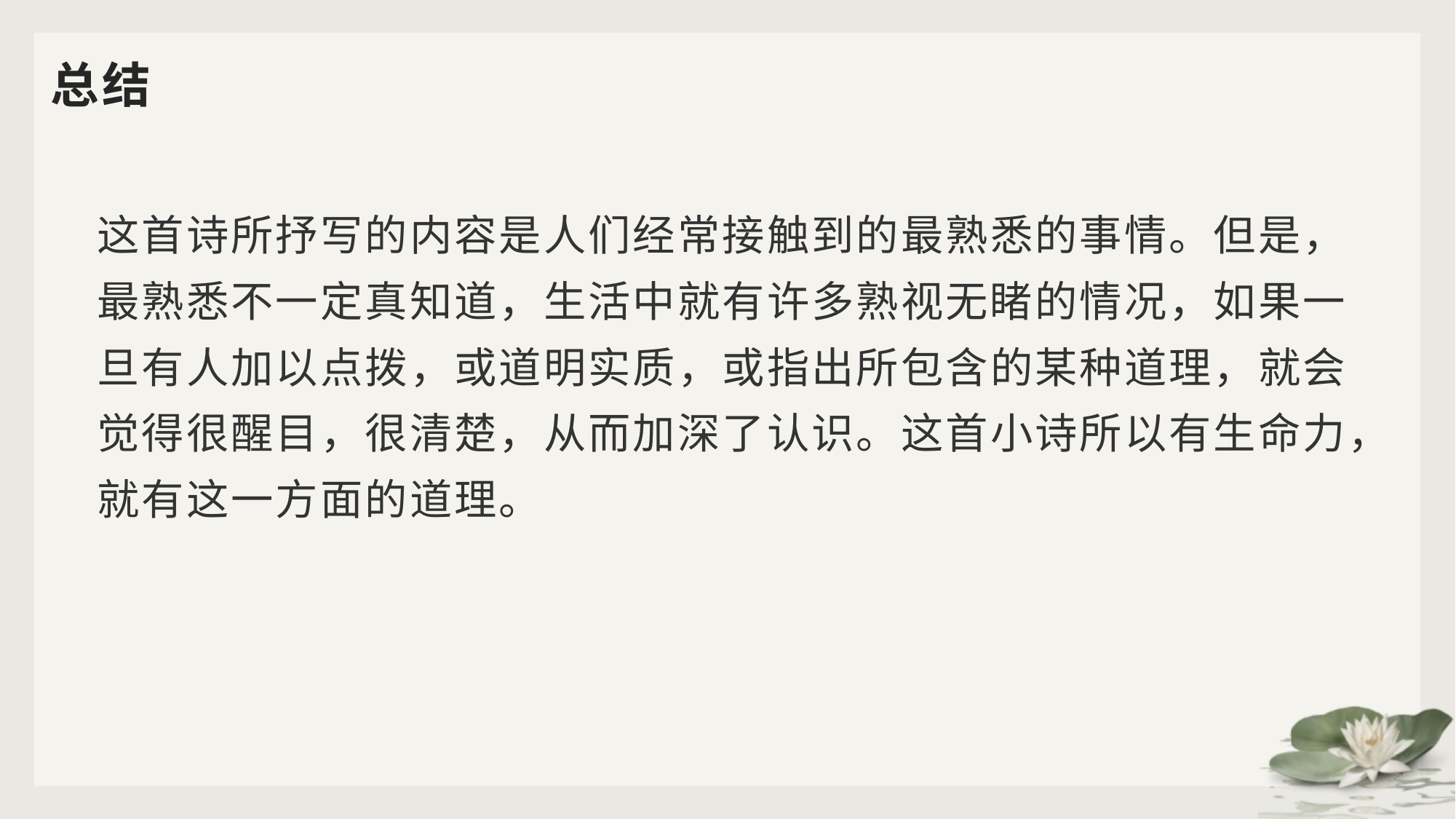

# 总结
这首诗所抒写的内容是人们经常接触到的最熟悉的事情。但是，最熟悉不一定真知道，生活中就有许多熟视无睹的情况，如果一旦有人加以点拨，或道明实质，或指出所包含的某种道理，就会觉得很醒目，很清楚，从而加深了认识。这首小诗所以有生命力，就有这一方面的道理。